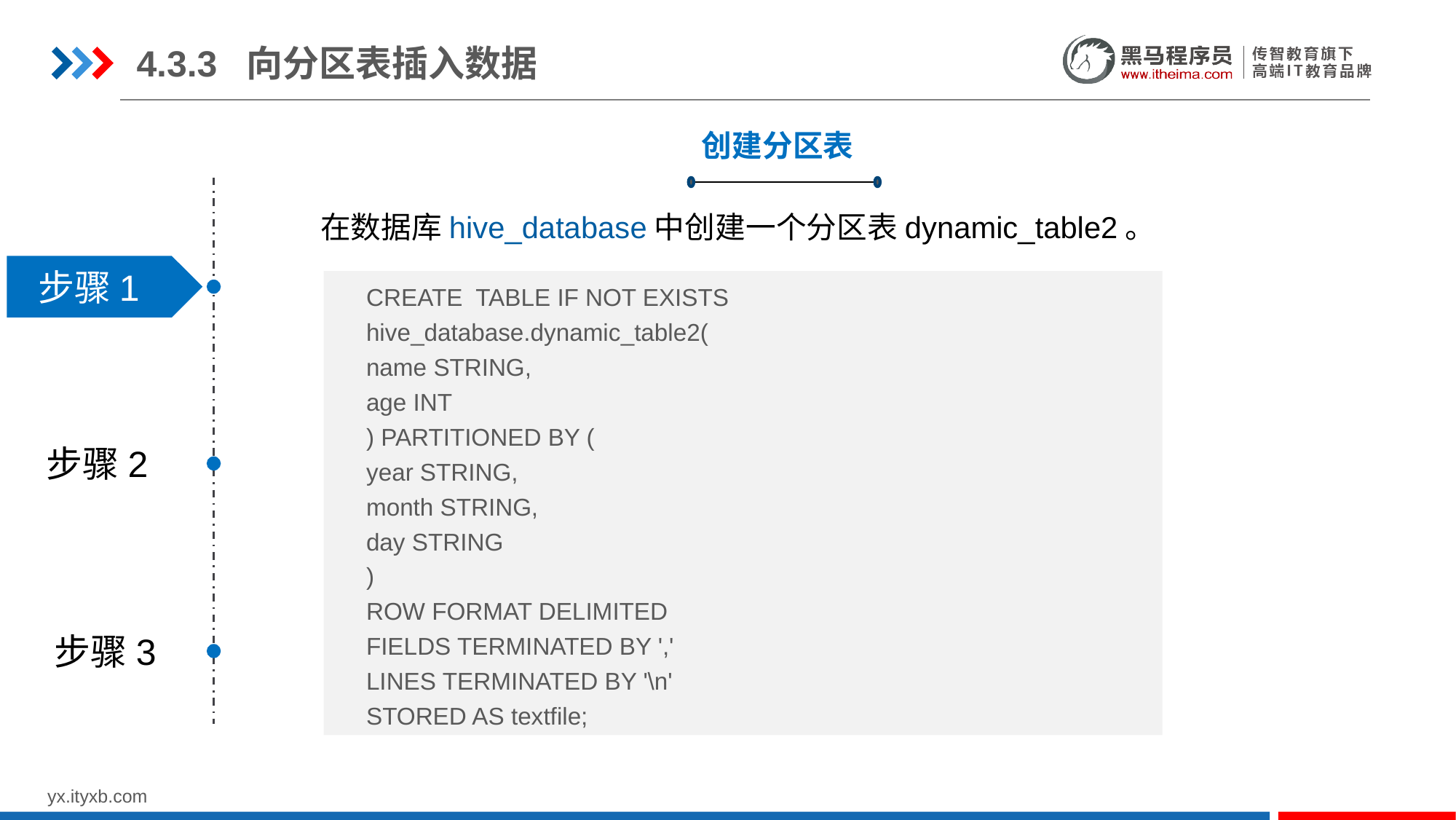

4.3.3  向分区表插入数据
创建分区表

在数据库hive_database中创建一个分区表dynamic_table2。

步骤1
CREATE  TABLE IF NOT EXISTS
hive_database.dynamic_table2(
name STRING,
age INT
) PARTITIONED BY (
year STRING,
month STRING,
day STRING
)
ROW FORMAT DELIMITED
FIELDS TERMINATED BY ','
LINES TERMINATED BY '\n'
STORED AS textfile;

步骤2

步骤3